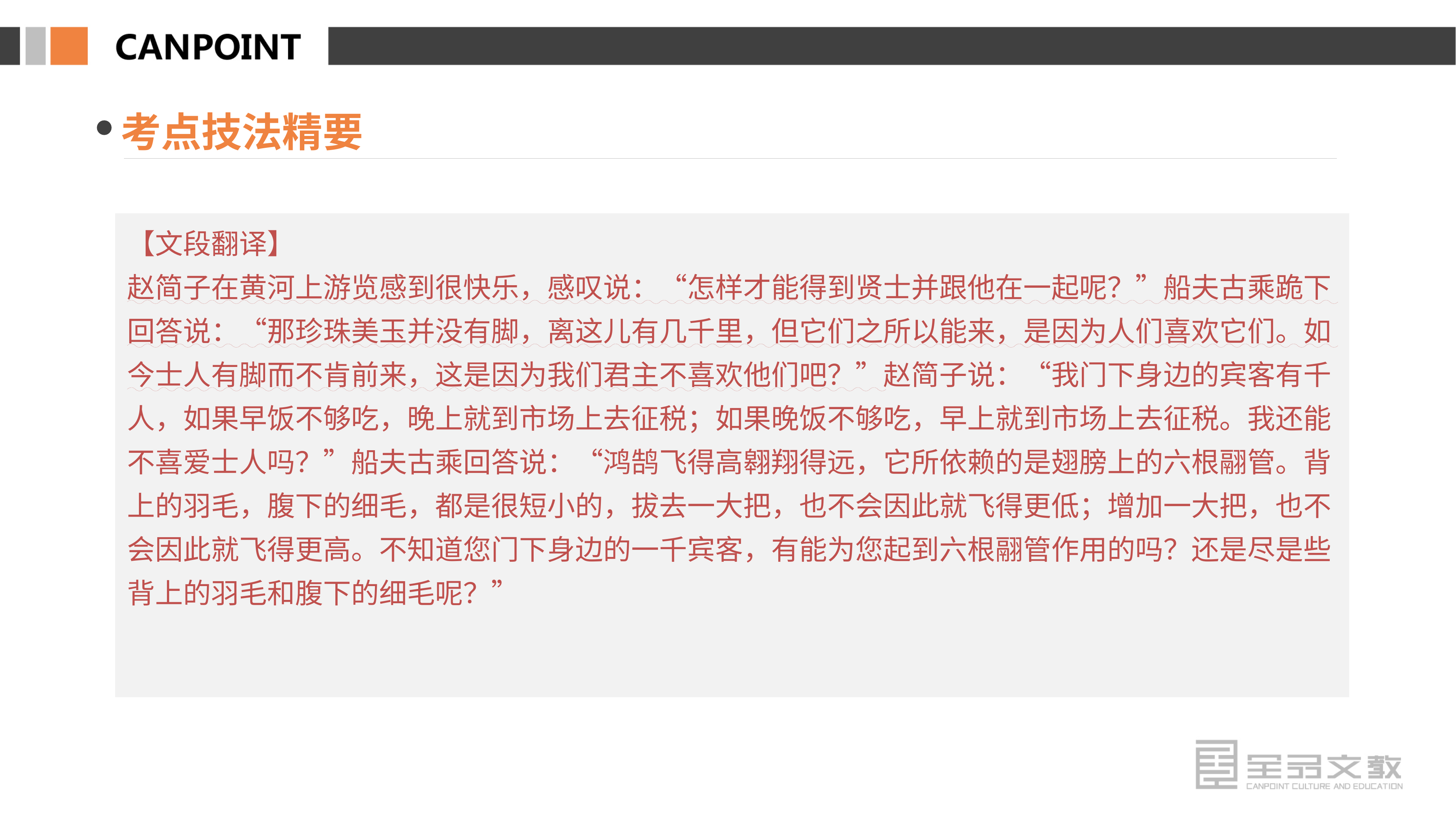

考点技法精要

【文段翻译】
赵简子在黄河上游览感到很快乐，感叹说：“怎样才能得到贤士并跟他在一起呢？”船夫古乘跪下回答说：“那珍珠美玉并没有脚，离这儿有几千里，但它们之所以能来，是因为人们喜欢它们。如今士人有脚而不肯前来，这是因为我们君主不喜欢他们吧？”赵简子说：“我门下身边的宾客有千人，如果早饭不够吃，晚上就到市场上去征税；如果晚饭不够吃，早上就到市场上去征税。我还能不喜爱士人吗？”船夫古乘回答说：“鸿鹄飞得高翱翔得远，它所依赖的是翅膀上的六根翮管。背上的羽毛，腹下的细毛，都是很短小的，拔去一大把，也不会因此就飞得更低；增加一大把，也不会因此就飞得更高。不知道您门下身边的一千宾客，有能为您起到六根翮管作用的吗？还是尽是些背上的羽毛和腹下的细毛呢？”